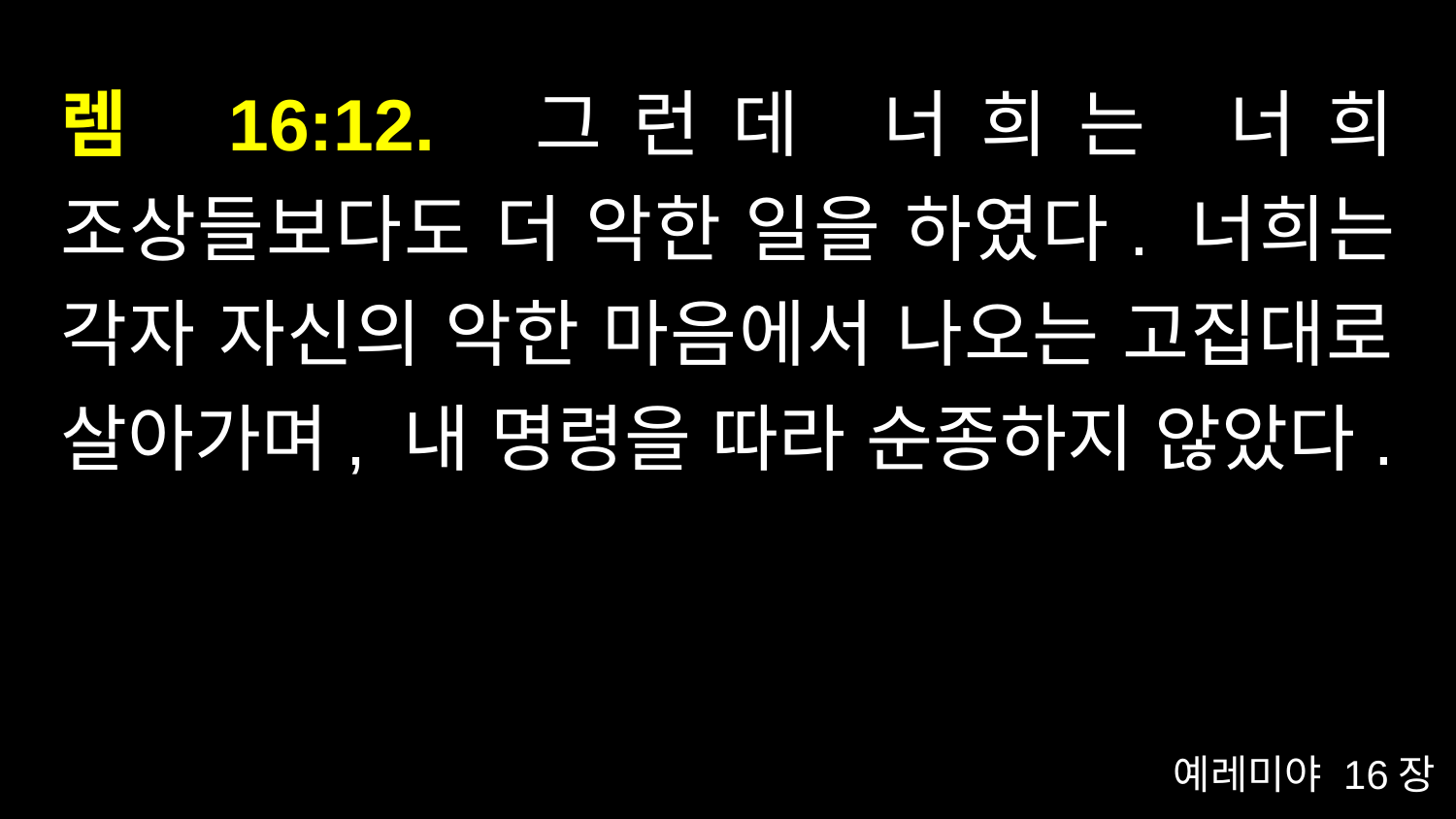

# 렘 16:12. 그런데 너희는 너희 조상들보다도 더 악한 일을 하였다. 너희는 각자 자신의 악한 마음에서 나오는 고집대로 살아가며, 내 명령을 따라 순종하지 않았다.
예레미야 16장